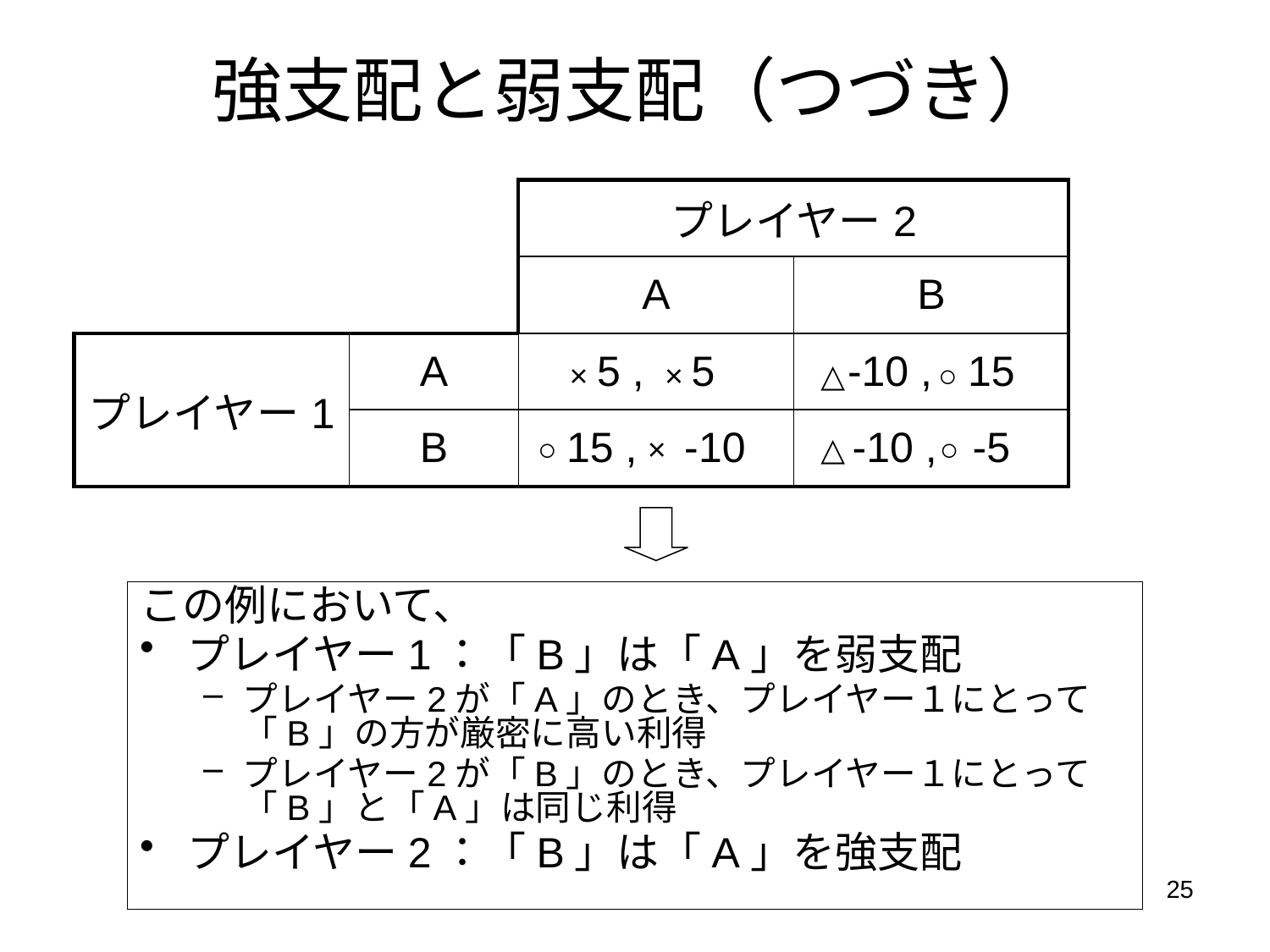

# 強支配と弱支配（つづき）
|  |  | プレイヤー2 |  |
| --- | --- | --- | --- |
|  |  | A | B |
| プレイヤー1 | A | 5 , 5 | -10 , 15 |
|  | B | 15 , -10 | -10 , -5 |
×
×
△
 ○
○
×
△
○

この例において、
プレイヤー1：「B」は「A」を弱支配
プレイヤー2が「A」のとき、プレイヤー１にとって「B」の方が厳密に高い利得
プレイヤー2が「B」のとき、プレイヤー１にとって「B」と「A」は同じ利得
プレイヤー2：「B」は「A」を強支配
25